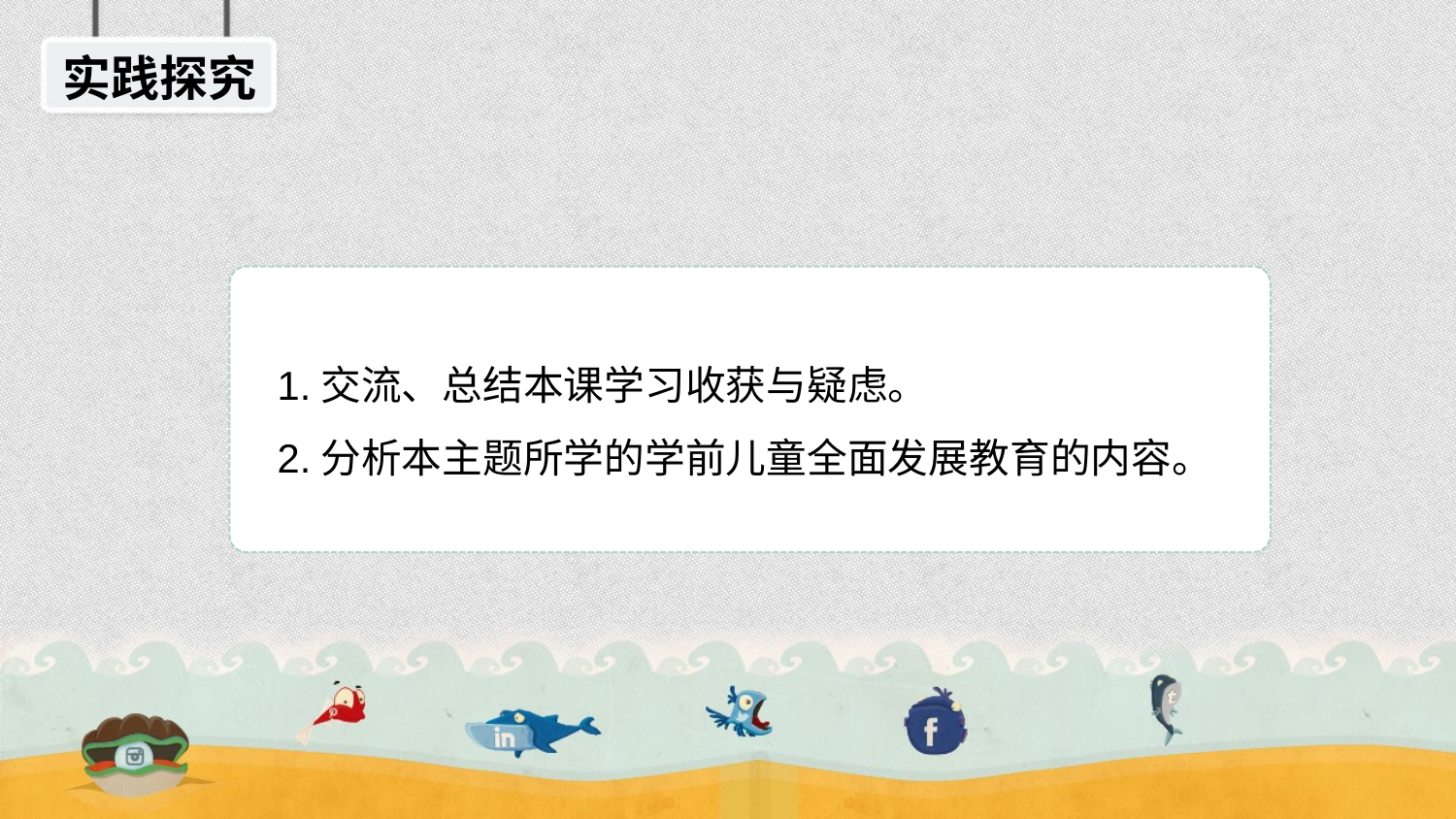

实践探究

   1.交流、总结本课学习收获与疑虑。
   2.分析本主题所学的学前儿童全面发展教育的内容。